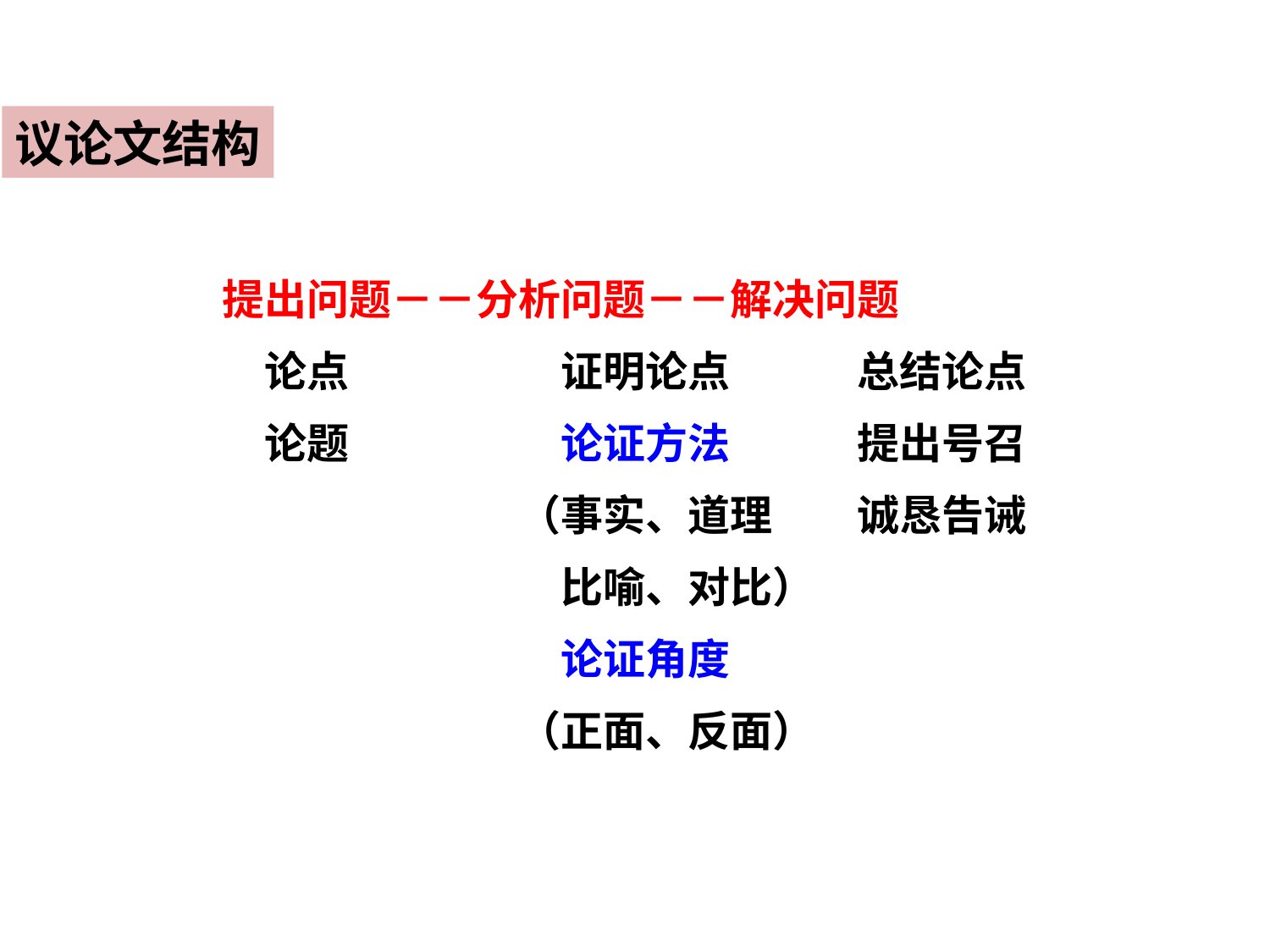

议论文结构

提出问题－－分析问题－－解决问题
　论点　　　　　证明论点　　　总结论点
　论题　　　　　论证方法　　　提出号召
　　　　　　　（事实、道理　　诚恳告诫
　　　　　　　　比喻、对比）
　　　　　　　　论证角度
　　　　　　　（正面、反面）